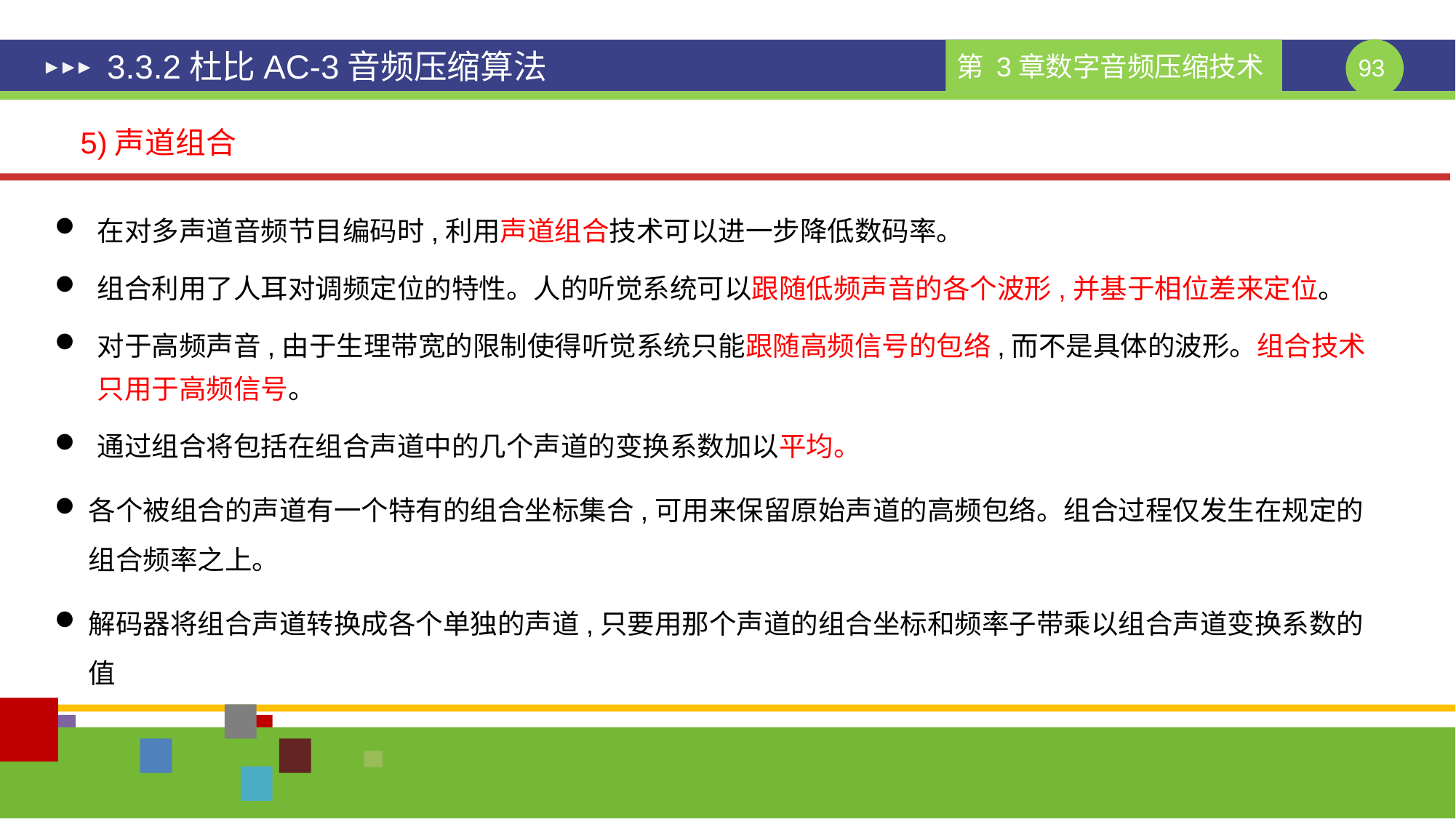

# 3.3.2杜比AC-3音频压缩算法
5)声道组合

在对多声道音频节目编码时,利用声道组合技术可以进一步降低数码率。
组合利用了人耳对调频定位的特性。人的听觉系统可以跟随低频声音的各个波形,并基于相位差来定位。
对于高频声音,由于生理带宽的限制使得听觉系统只能跟随高频信号的包络,而不是具体的波形。组合技术只用于高频信号。
通过组合将包括在组合声道中的几个声道的变换系数加以平均。
各个被组合的声道有一个特有的组合坐标集合,可用来保留原始声道的高频包络。组合过程仅发生在规定的组合频率之上。
解码器将组合声道转换成各个单独的声道,只要用那个声道的组合坐标和频率子带乘以组合声道变换系数的值